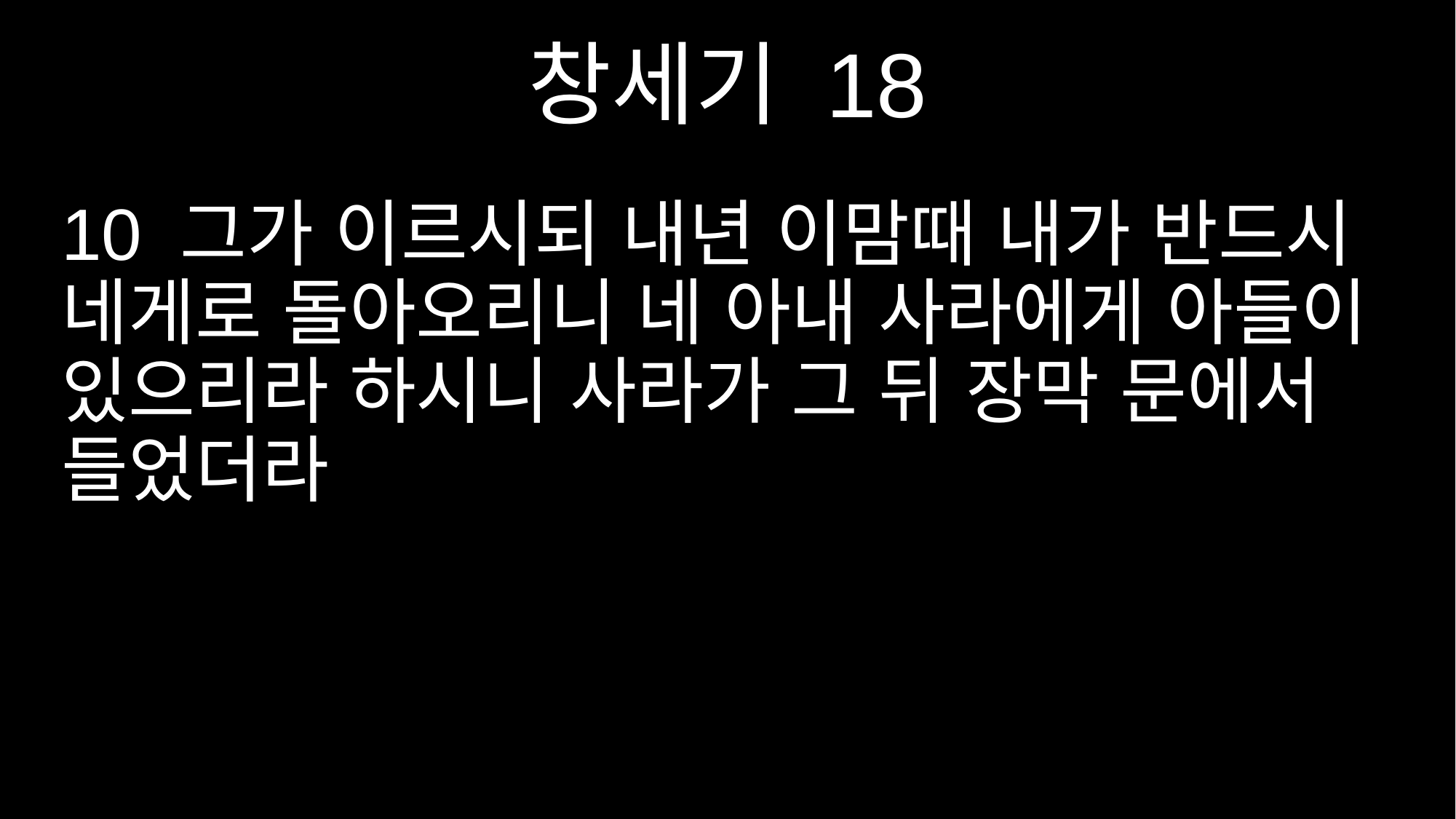

창세기 18
10 그가 이르시되 내년 이맘때 내가 반드시 네게로 돌아오리니 네 아내 사라에게 아들이 있으리라 하시니 사라가 그 뒤 장막 문에서 들었더라